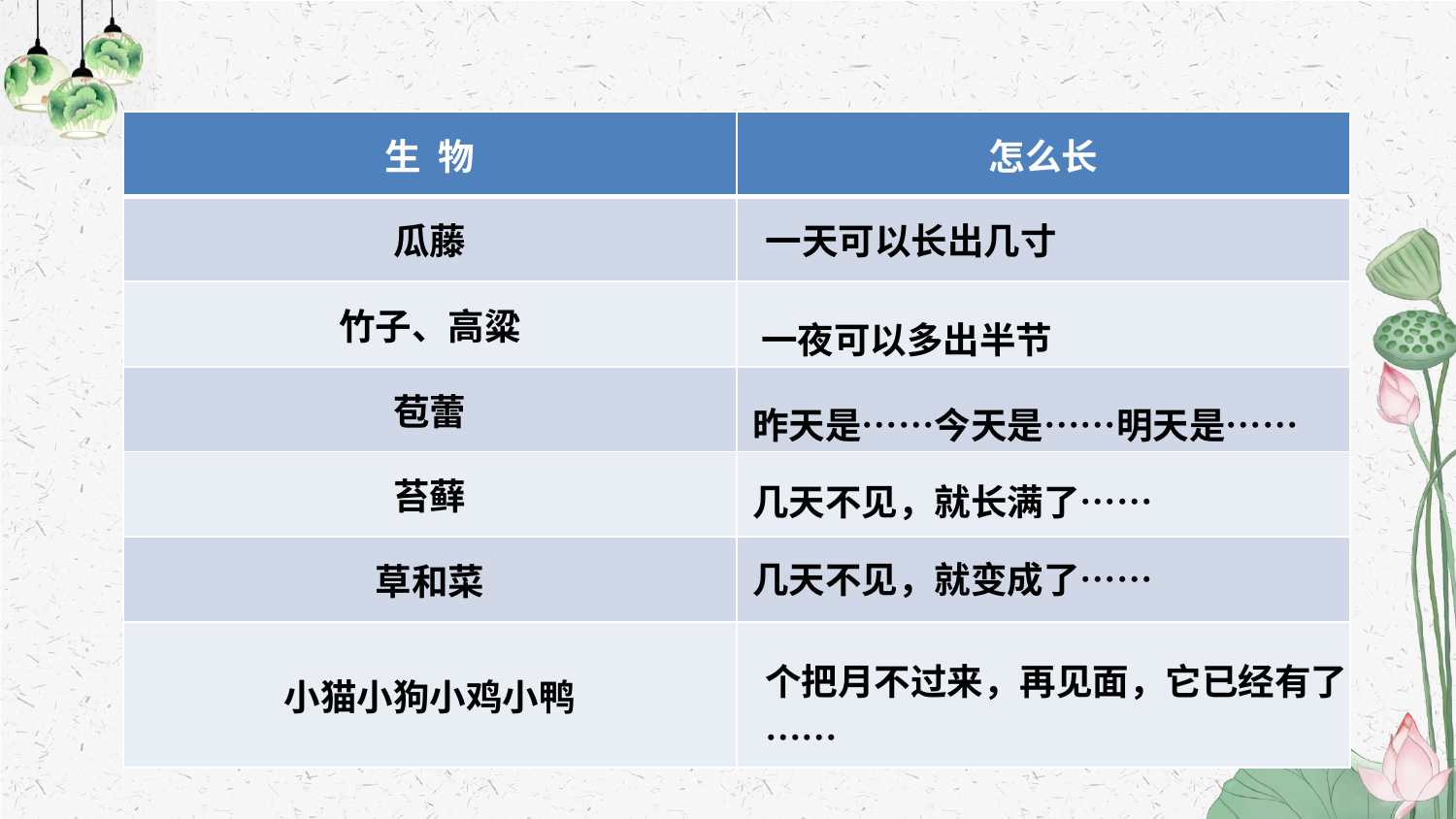

| 生 物 | 怎么长 |
| --- | --- |
| 瓜藤 |  |
| 竹子、高粱 |  |
| 苞蕾 |  |
| 苔藓 |  |
| 草和菜 |  |
| 小猫小狗小鸡小鸭 |  |
一天可以长出几寸
一夜可以多出半节
昨天是……今天是……明天是……
几天不见，就长满了……
几天不见，就变成了……
个把月不过来，再见面，它已经有了……